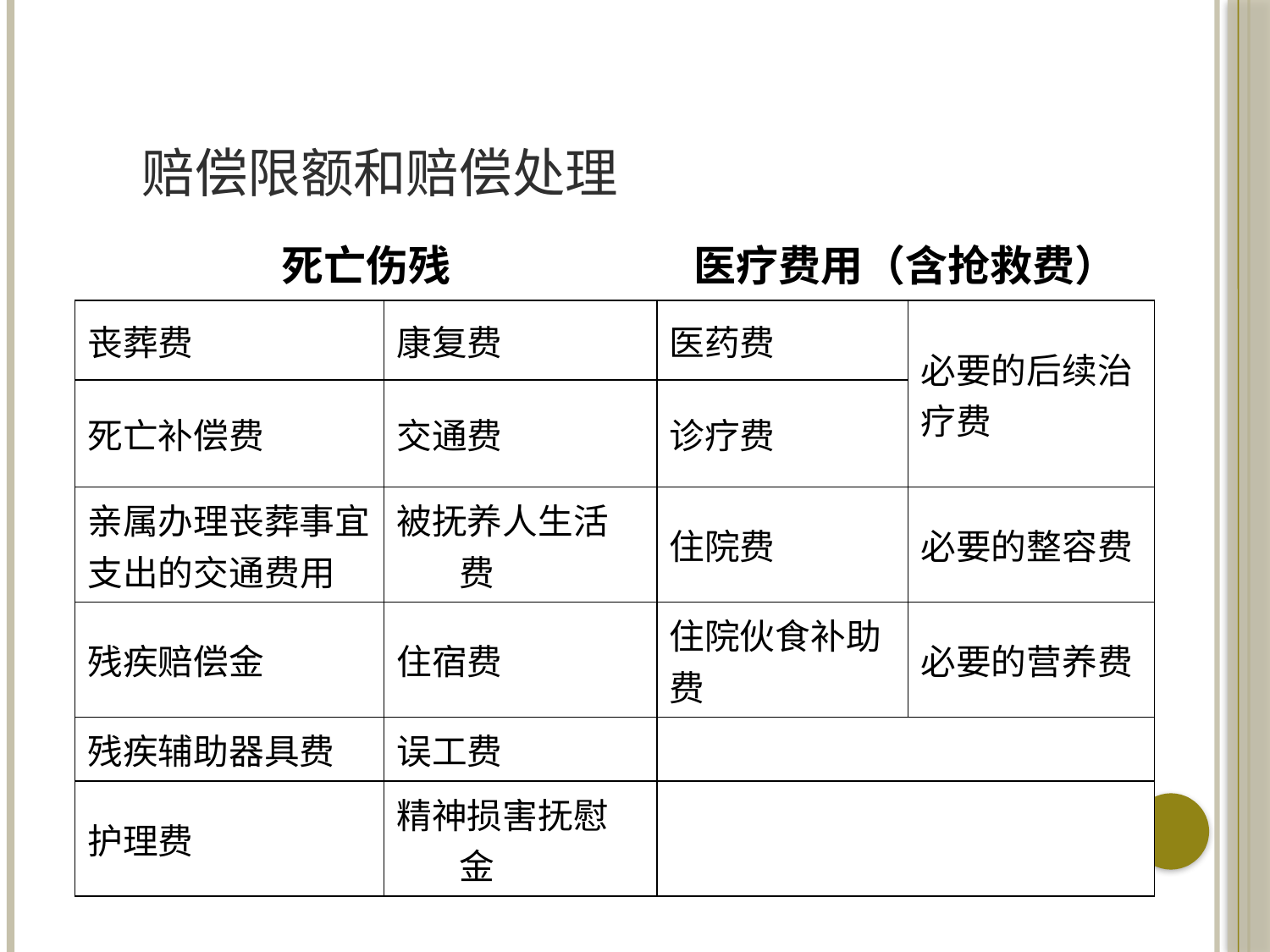

# 赔偿限额和赔偿处理
| 死亡伤残 |  | 医疗费用（含抢救费） |  |
| --- | --- | --- | --- |
| 丧葬费 | 康复费 | 医药费 | 必要的后续治疗费 |
| 死亡补偿费 | 交通费 | 诊疗费 |  |
| 亲属办理丧葬事宜支出的交通费用 | 被抚养人生活费 | 住院费 | 必要的整容费 |
| 残疾赔偿金 | 住宿费 | 住院伙食补助费 | 必要的营养费 |
| 残疾辅助器具费 | 误工费 |  |  |
| 护理费 | 精神损害抚慰金 |  |  |